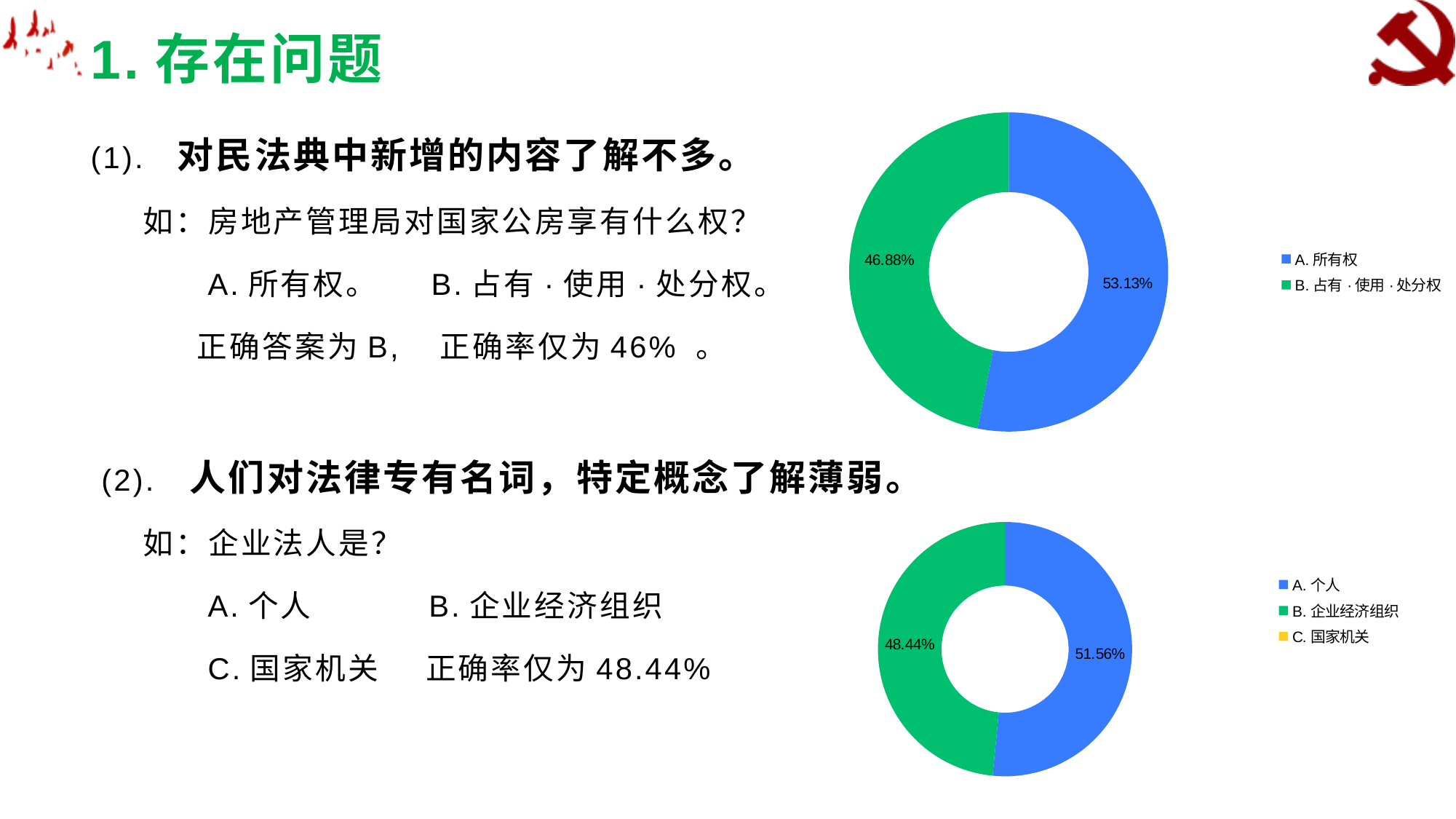

# 1.存在问题

### Chart

| Category |  |
|---|---|
| A.所有权 | 0.5313 |
| B.占有·使用·处分权 | 0.4688 |
(1).  对民法典中新增的内容了解不多。
     如：房地产管理局对国家公房享有什么权？
           A.所有权。     B.占有·使用·处分权。
           正确答案为B,   正确率仅为46% 。

 (2).  人们对法律专有名词，特定概念了解薄弱。
     如：企业法人是？
           A.个人            B.企业经济组织
           C.国家机关     正确率仅为48.44%

### Chart

| Category |  |
|---|---|
| A.个人 | 0.5156 |
| B.企业经济组织 | 0.4844 |
| C.国家机关 | 0.0 |